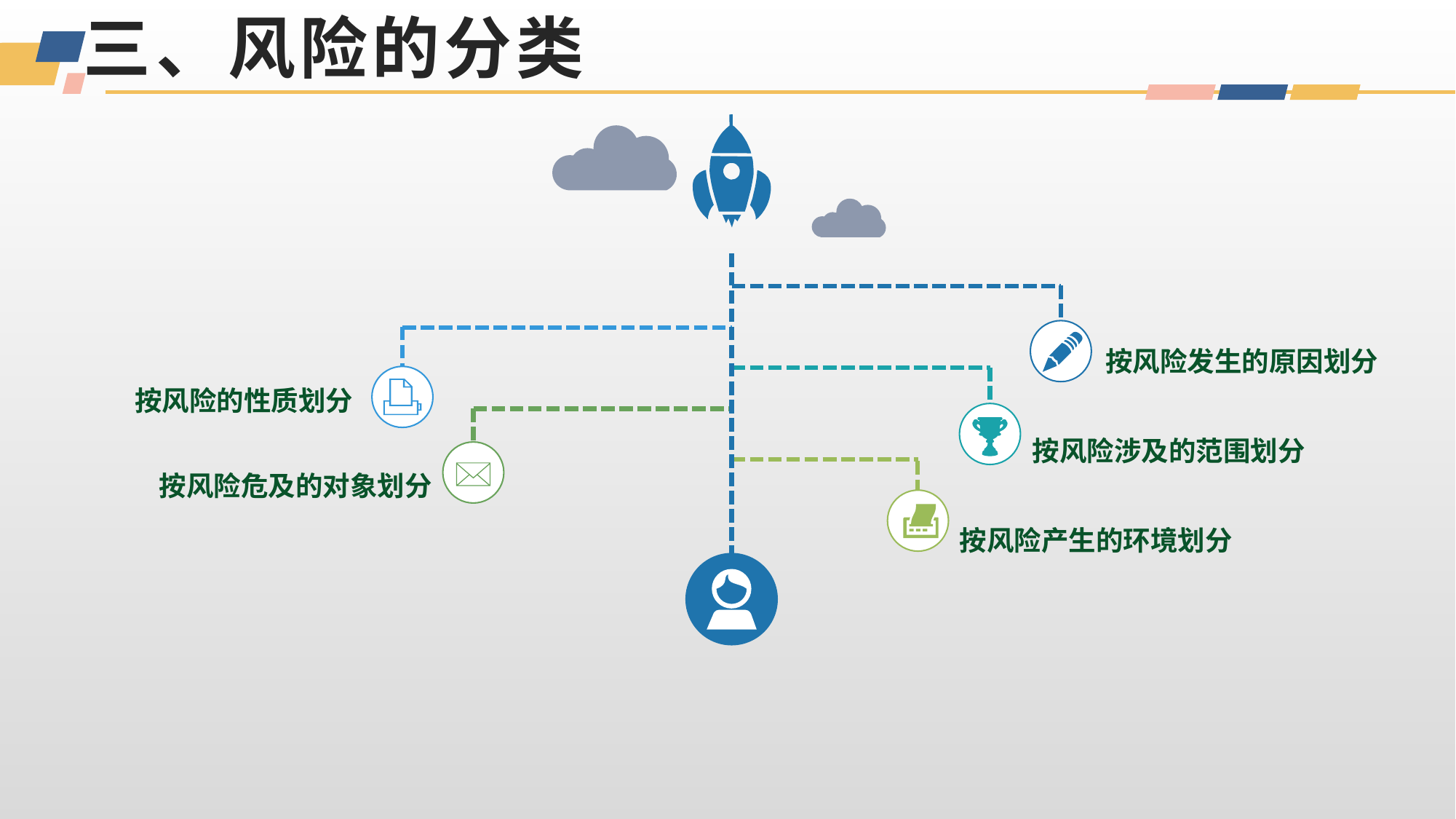

# 三、风险的分类

按风险发生的原因划分

按风险的性质划分

按风险涉及的范围划分

 按风险危及的对象划分

按风险产生的环境划分